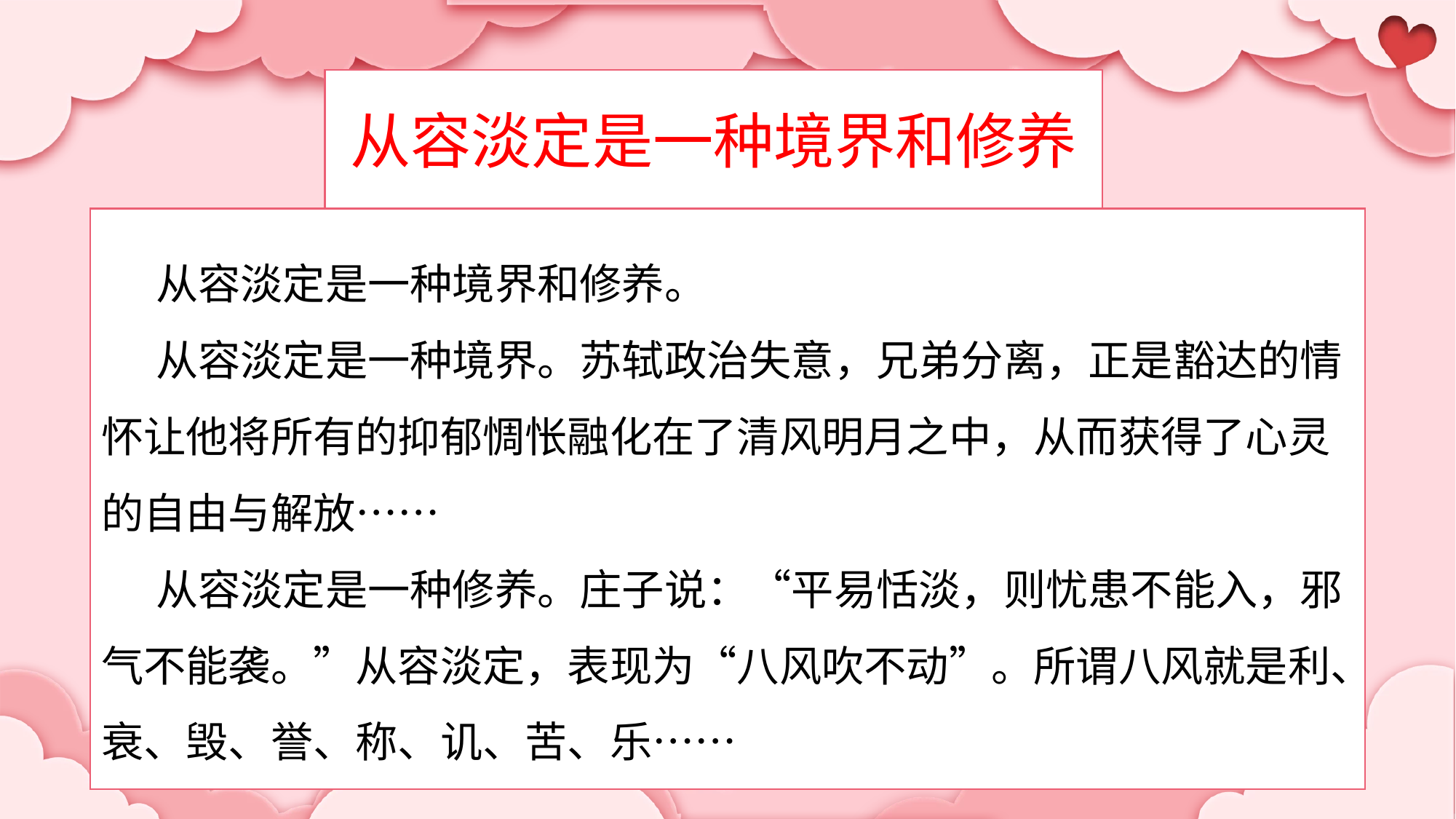

从容淡定是一种境界和修养
从容淡定是一种境界和修养。
从容淡定是一种境界。苏轼政治失意，兄弟分离，正是豁达的情怀让他将所有的抑郁惆怅融化在了清风明月之中，从而获得了心灵的自由与解放……
从容淡定是一种修养。庄子说：“平易恬淡，则忧患不能入，邪气不能袭。”从容淡定，表现为“八风吹不动”。所谓八风就是利、衰、毁、誉、称、讥、苦、乐……